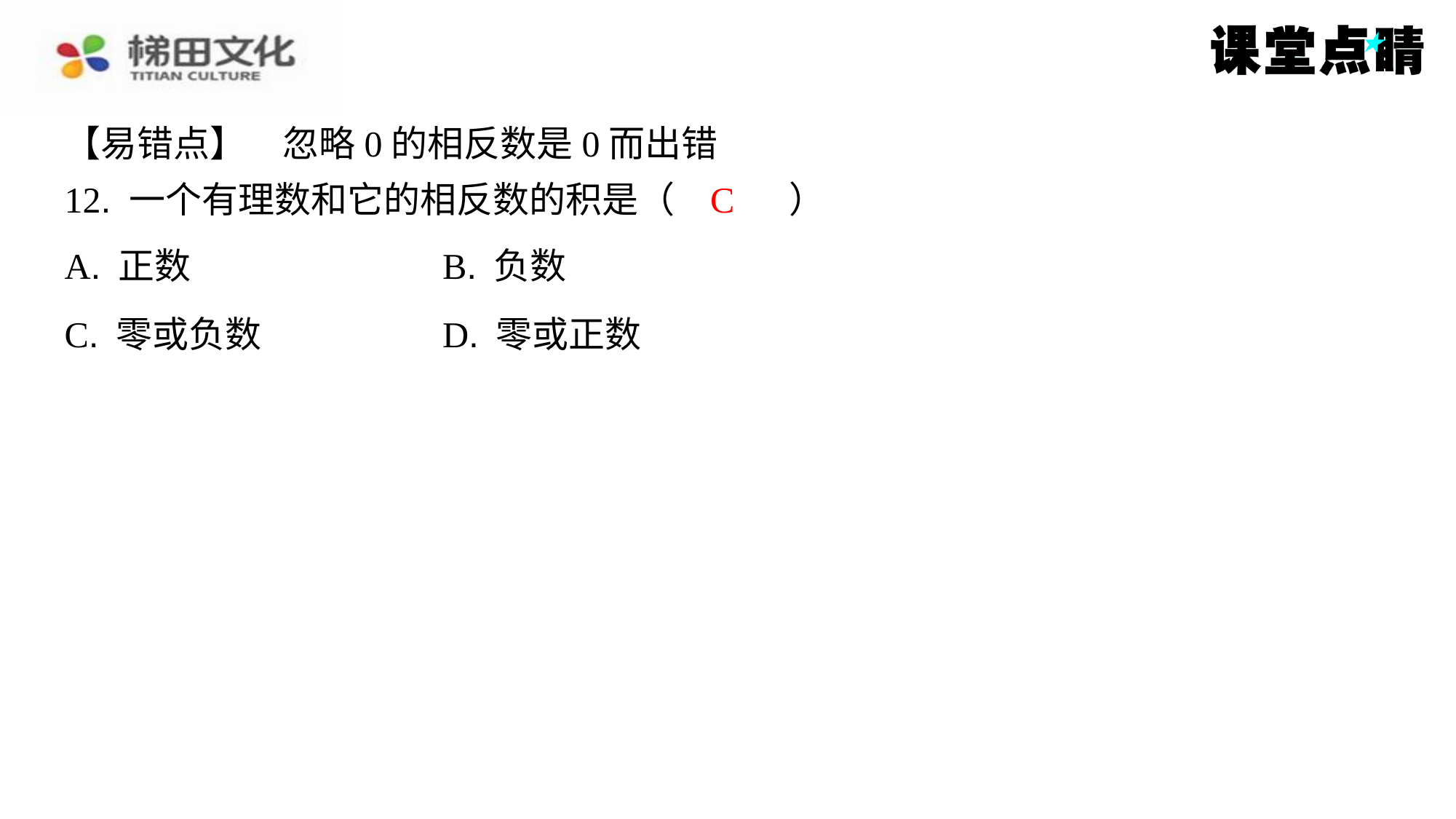

【易错点】　忽略0的相反数是0而出错
12. 一个有理数和它的相反数的积是（　C　）
C
| A. 正数 | B. 负数 |
| --- | --- |
| C. 零或负数 | D. 零或正数 |